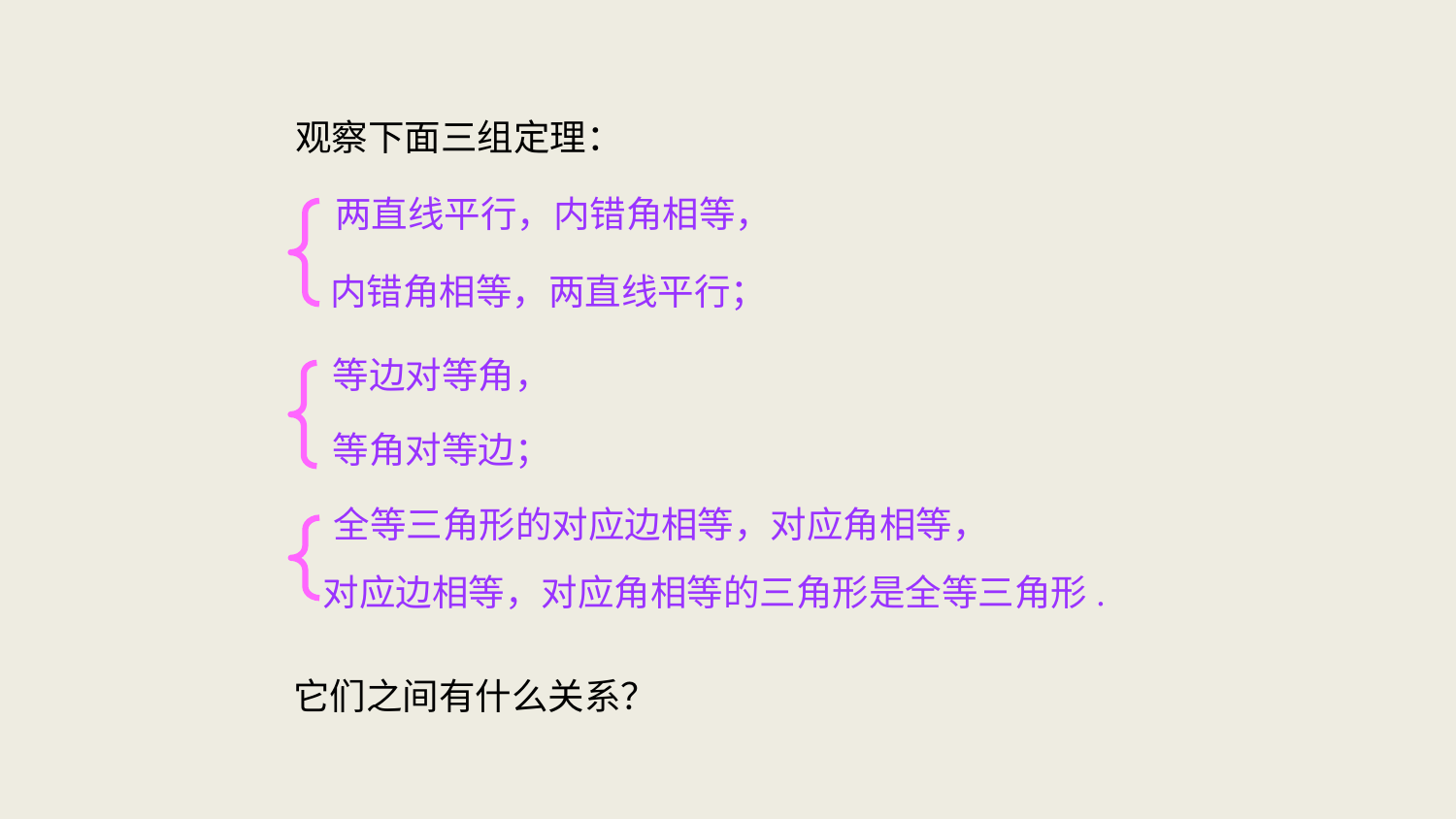

观察下面三组定理：
两直线平行，内错角相等，

内错角相等，两直线平行；
等边对等角，

等角对等边；
全等三角形的对应边相等，对应角相等，

对应边相等，对应角相等的三角形是全等三角形.
它们之间有什么关系？